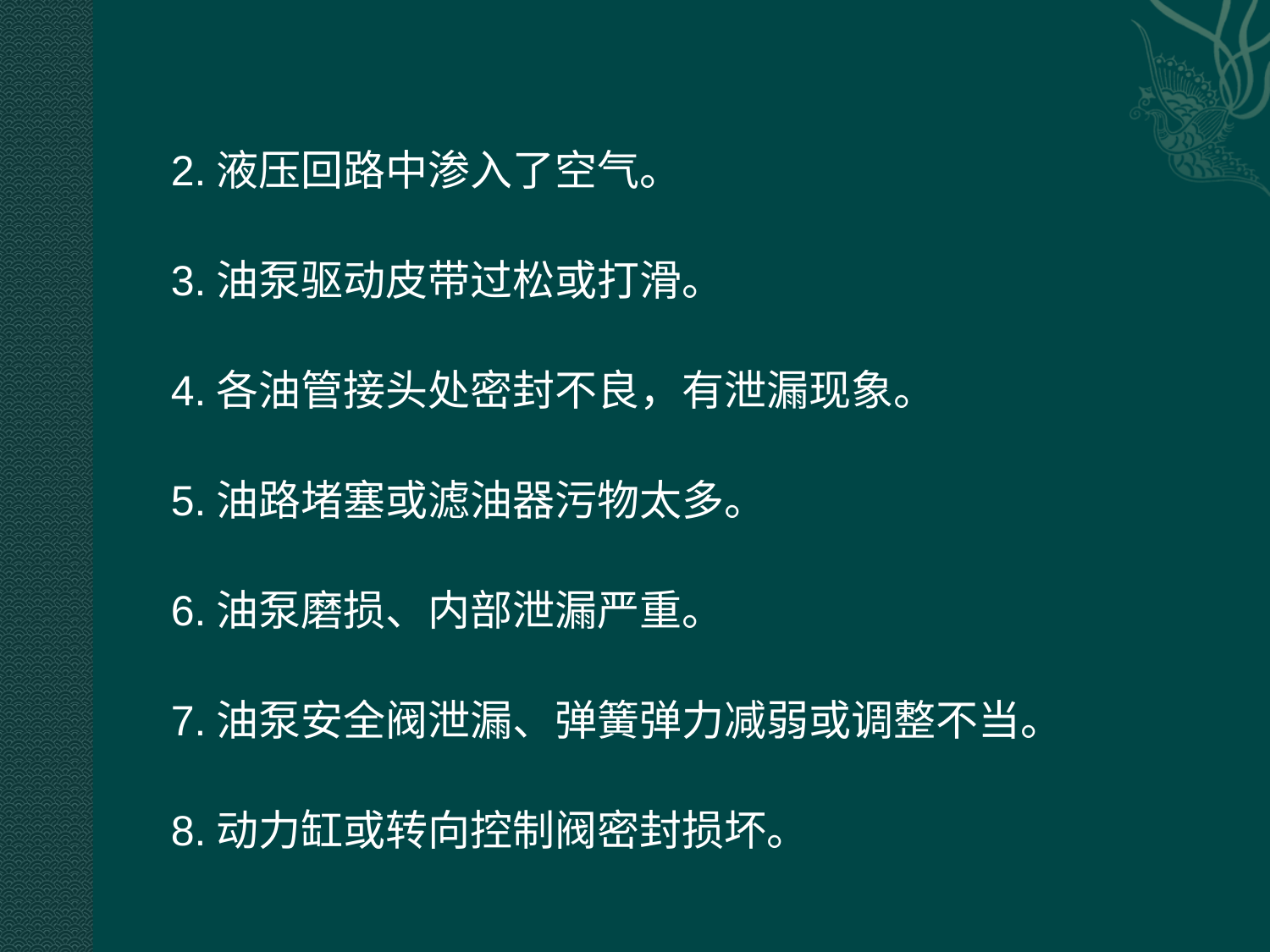

2.液压回路中渗入了空气。
3.油泵驱动皮带过松或打滑。
4.各油管接头处密封不良，有泄漏现象。
5.油路堵塞或滤油器污物太多。
6.油泵磨损、内部泄漏严重。
7.油泵安全阀泄漏、弹簧弹力减弱或调整不当。
8.动力缸或转向控制阀密封损坏。